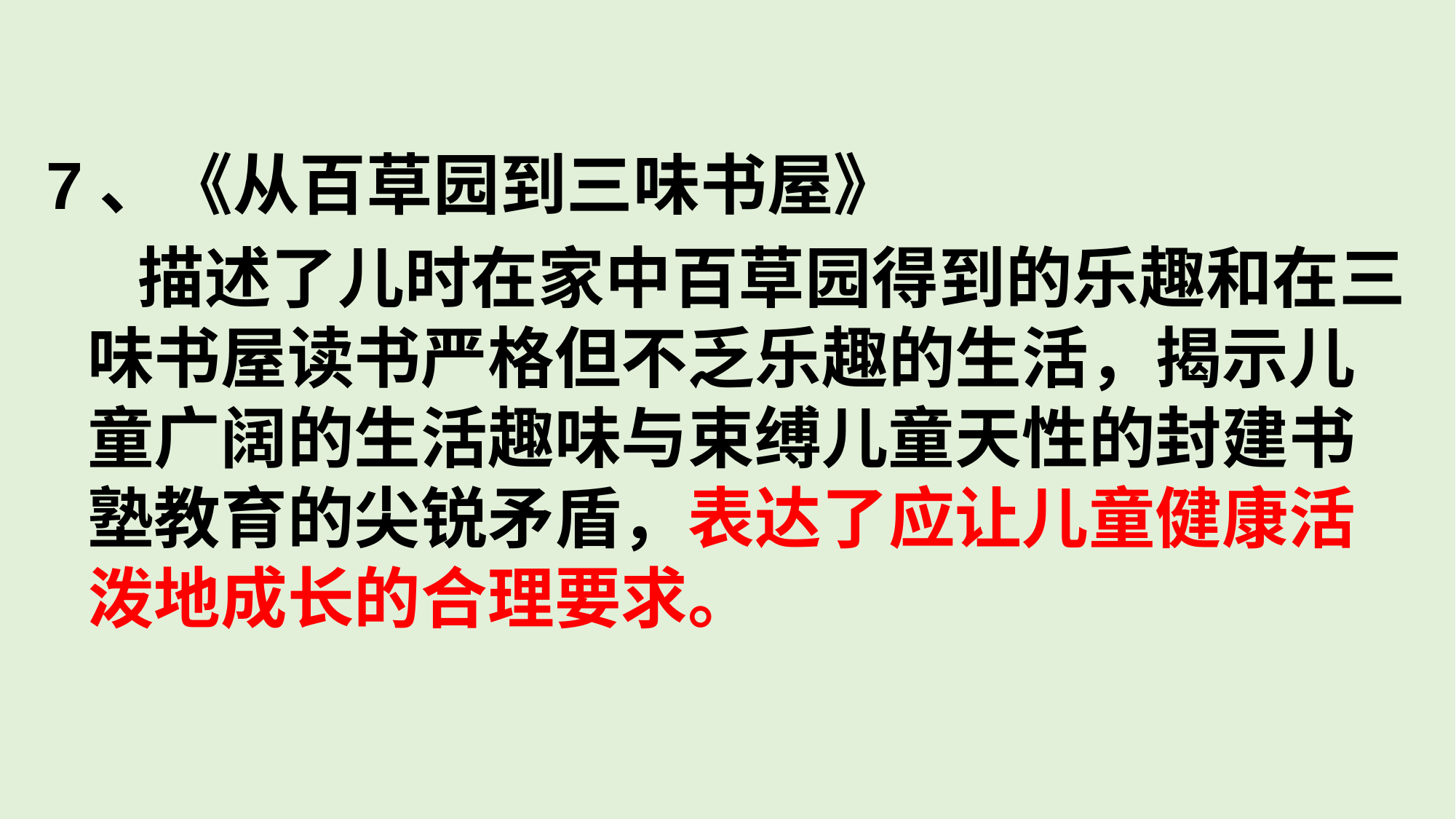

#
7、《从百草园到三味书屋》
     描述了儿时在家中百草园得到的乐趣和在三味书屋读书严格但不乏乐趣的生活，揭示儿童广阔的生活趣味与束缚儿童天性的封建书塾教育的尖锐矛盾，表达了应让儿童健康活泼地成长的合理要求。